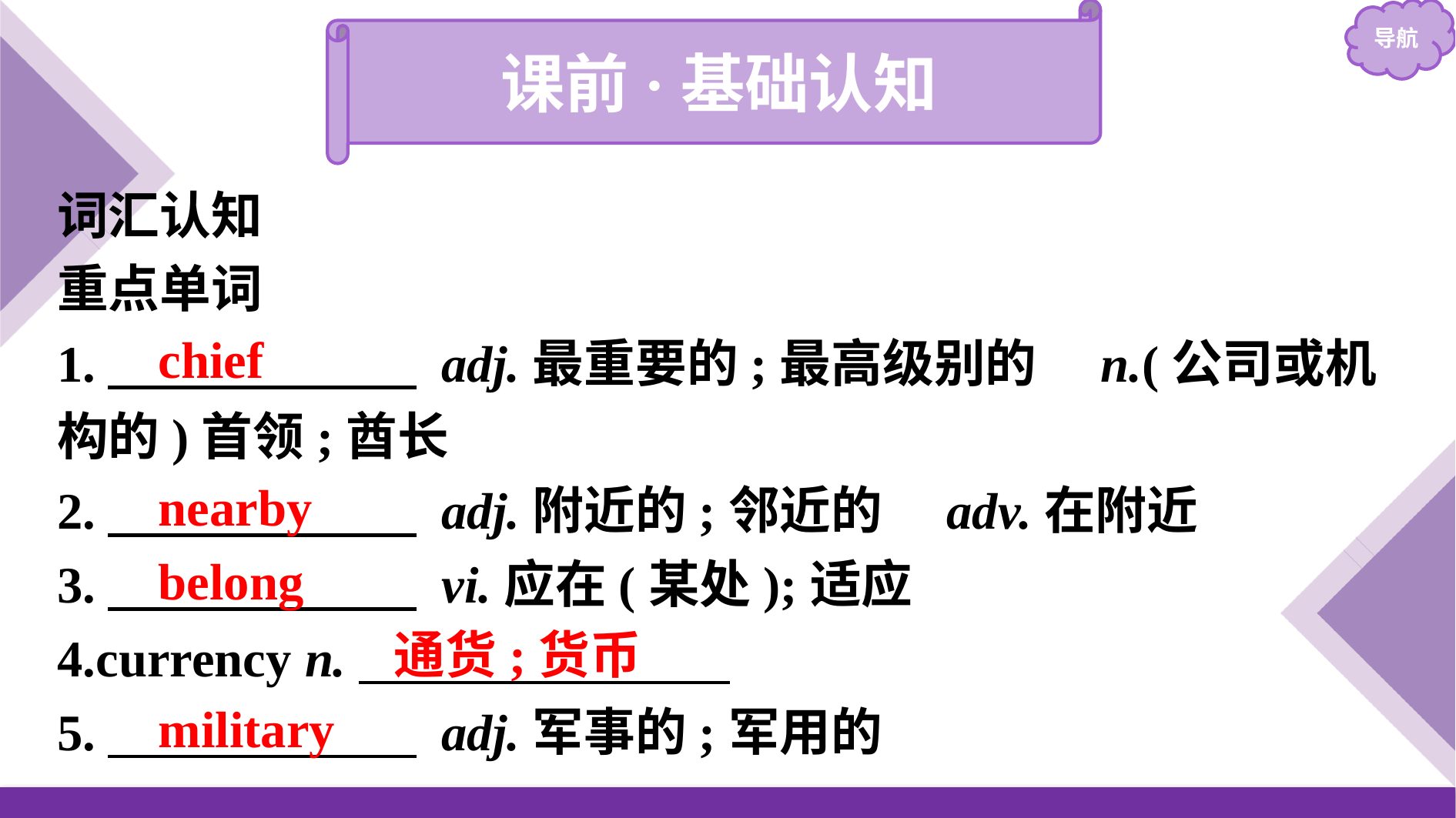

课前·基础认知
词汇认知
重点单词
1.　　　　　　 adj.最重要的;最高级别的　n.(公司或机构的)首领;酋长
2.　　　　　　 adj.附近的;邻近的　adv.在附近
3.　　　　　　 vi.应在(某处);适应
4.currency n.
5.　　　　　　 adj.军事的;军用的
chief

nearby
belong
                   通货;货币
military